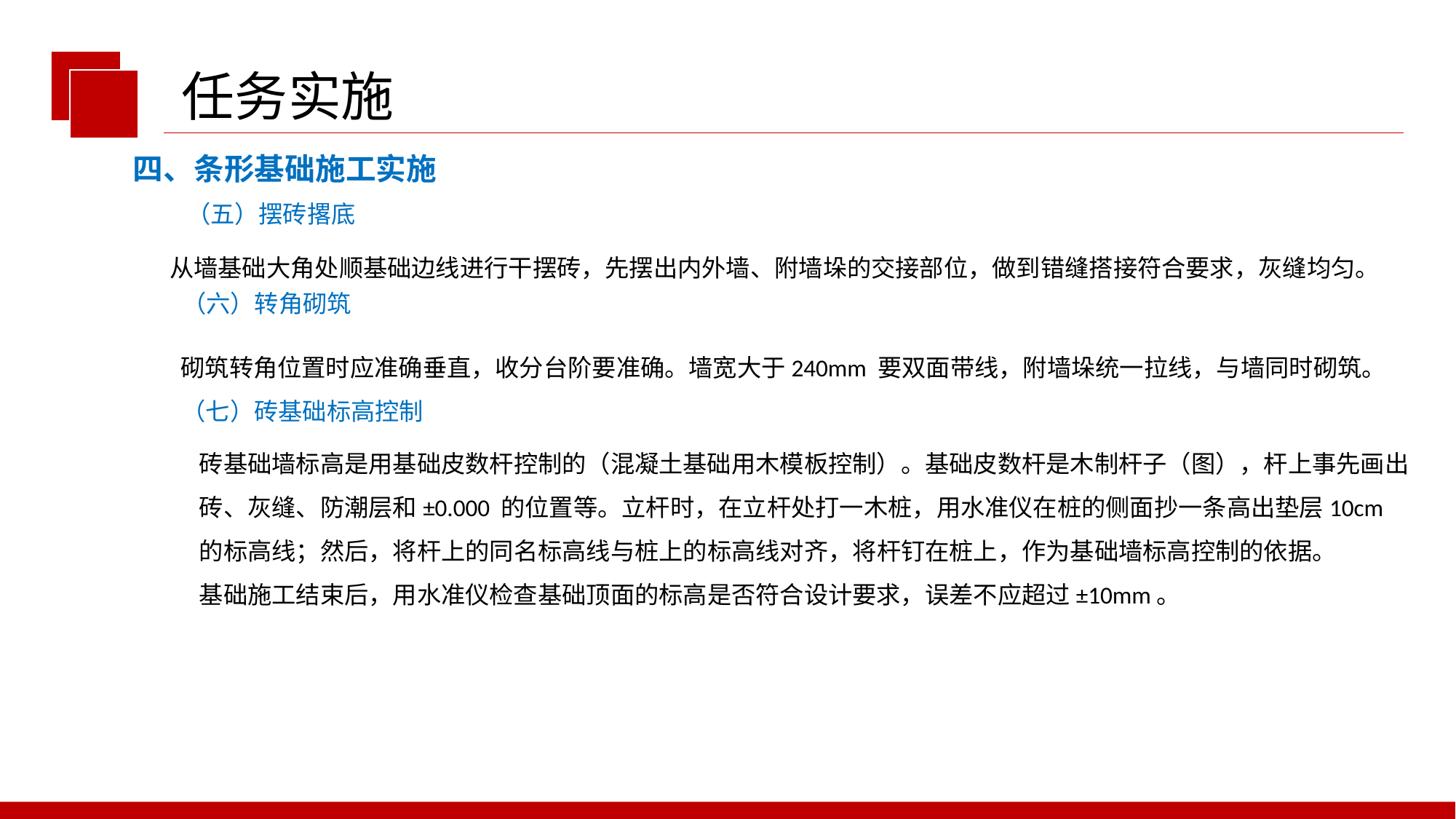

任务实施
四、条形基础施工实施
（五）摆砖撂底
从墙基础大角处顺基础边线进行干摆砖，先摆出内外墙、附墙垛的交接部位，做到错缝搭接符合要求，灰缝均匀。
（六）转角砌筑
砌筑转角位置时应准确垂直，收分台阶要准确。墙宽大于240mm 要双面带线，附墙垛统一拉线，与墙同时砌筑。
（七）砖基础标高控制
砖基础墙标高是用基础皮数杆控制的（混凝土基础用木模板控制）。基础皮数杆是木制杆子（图），杆上事先画出砖、灰缝、防潮层和±0.000 的位置等。立杆时，在立杆处打一木桩，用水准仪在桩的侧面抄一条高出垫层10cm 的标高线；然后，将杆上的同名标高线与桩上的标高线对齐，将杆钉在桩上，作为基础墙标高控制的依据。
基础施工结束后，用水准仪检查基础顶面的标高是否符合设计要求，误差不应超过±10mm。